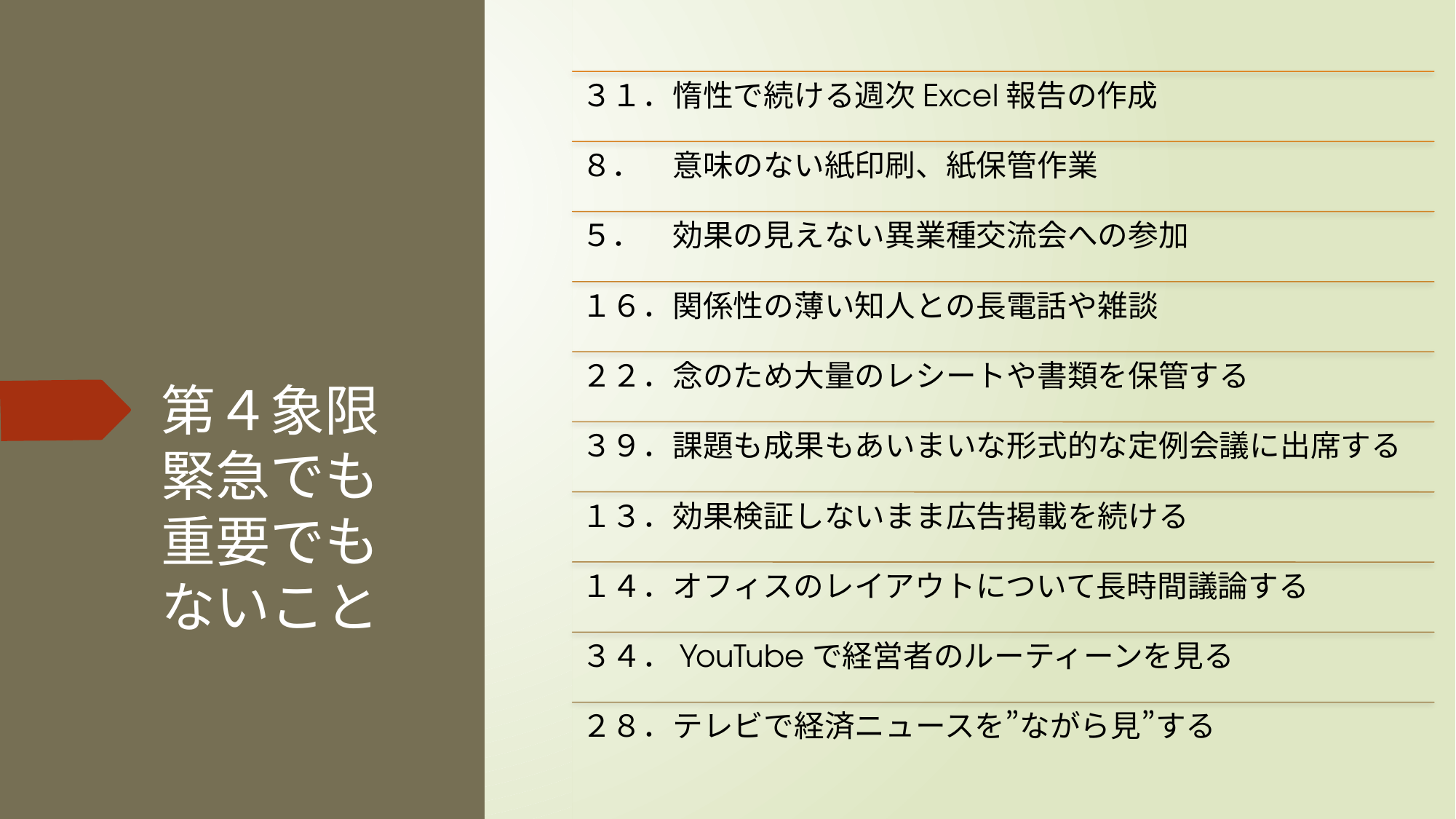

３１．惰性で続ける週次Excel報告の作成
８．　意味のない紙印刷、紙保管作業
５．　効果の見えない異業種交流会への参加
１６．関係性の薄い知人との長電話や雑談
２２．念のため大量のレシートや書類を保管する
３９．課題も成果もあいまいな形式的な定例会議に出席する
１３．効果検証しないまま広告掲載を続ける
１４．オフィスのレイアウトについて長時間議論する
３４．YouTubeで経営者のルーティーンを見る
２８．テレビで経済ニュースを”ながら見”する

# 第４象限 緊急でも 重要でも ないこと